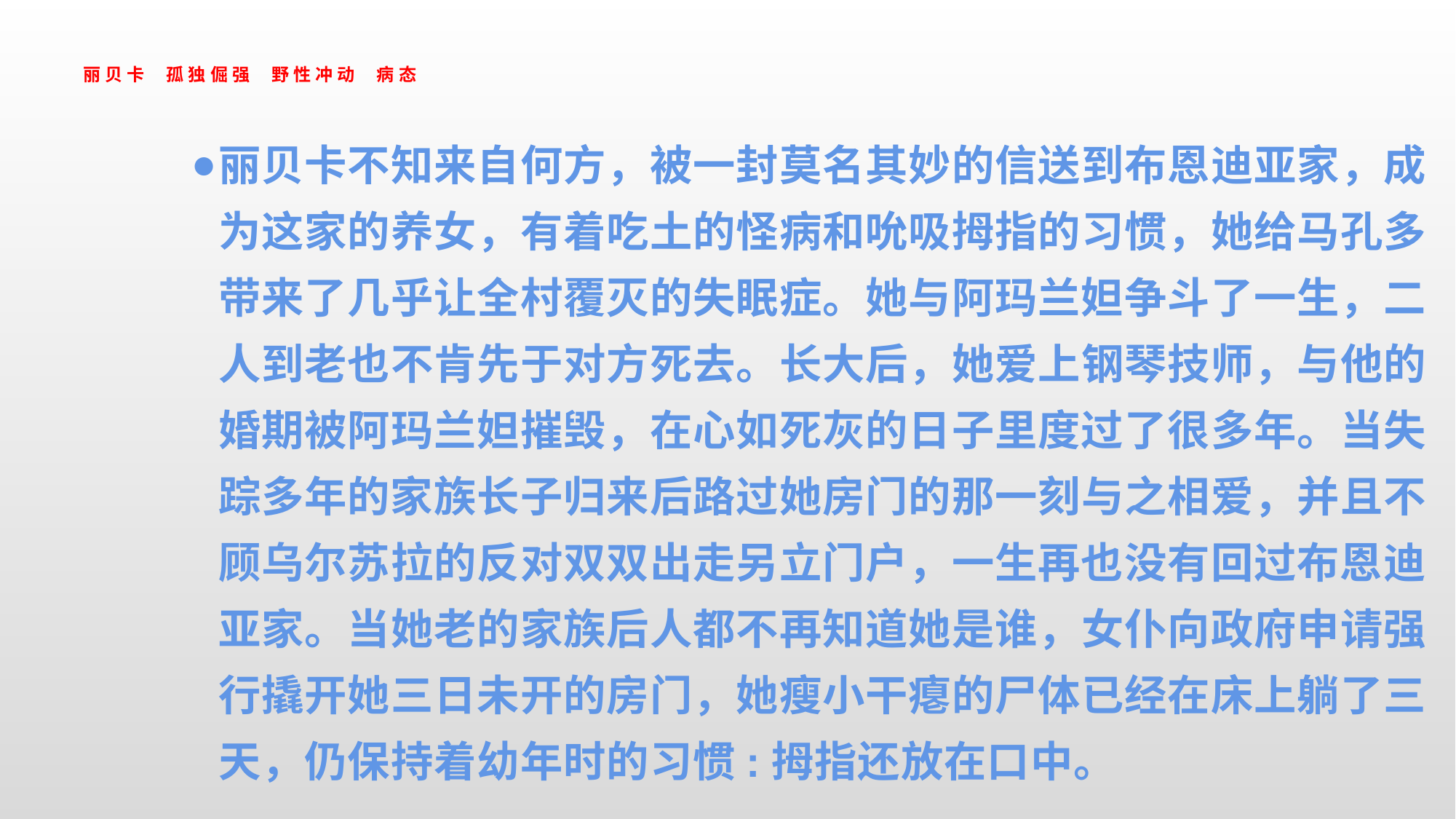

# 丽贝卡  孤独倔强  野性冲动  病态
丽贝卡不知来自何方，被一封莫名其妙的信送到布恩迪亚家，成为这家的养女，有着吃土的怪病和吮吸拇指的习惯，她给马孔多带来了几乎让全村覆灭的失眠症。她与阿玛兰妲争斗了一生，二人到老也不肯先于对方死去。长大后，她爱上钢琴技师，与他的婚期被阿玛兰妲摧毁，在心如死灰的日子里度过了很多年。当失踪多年的家族长子归来后路过她房门的那一刻与之相爱，并且不顾乌尔苏拉的反对双双出走另立门户，一生再也没有回过布恩迪亚家。当她老的家族后人都不再知道她是谁，女仆向政府申请强行撬开她三日未开的房门，她瘦小干瘪的尸体已经在床上躺了三天，仍保持着幼年时的习惯:拇指还放在口中。